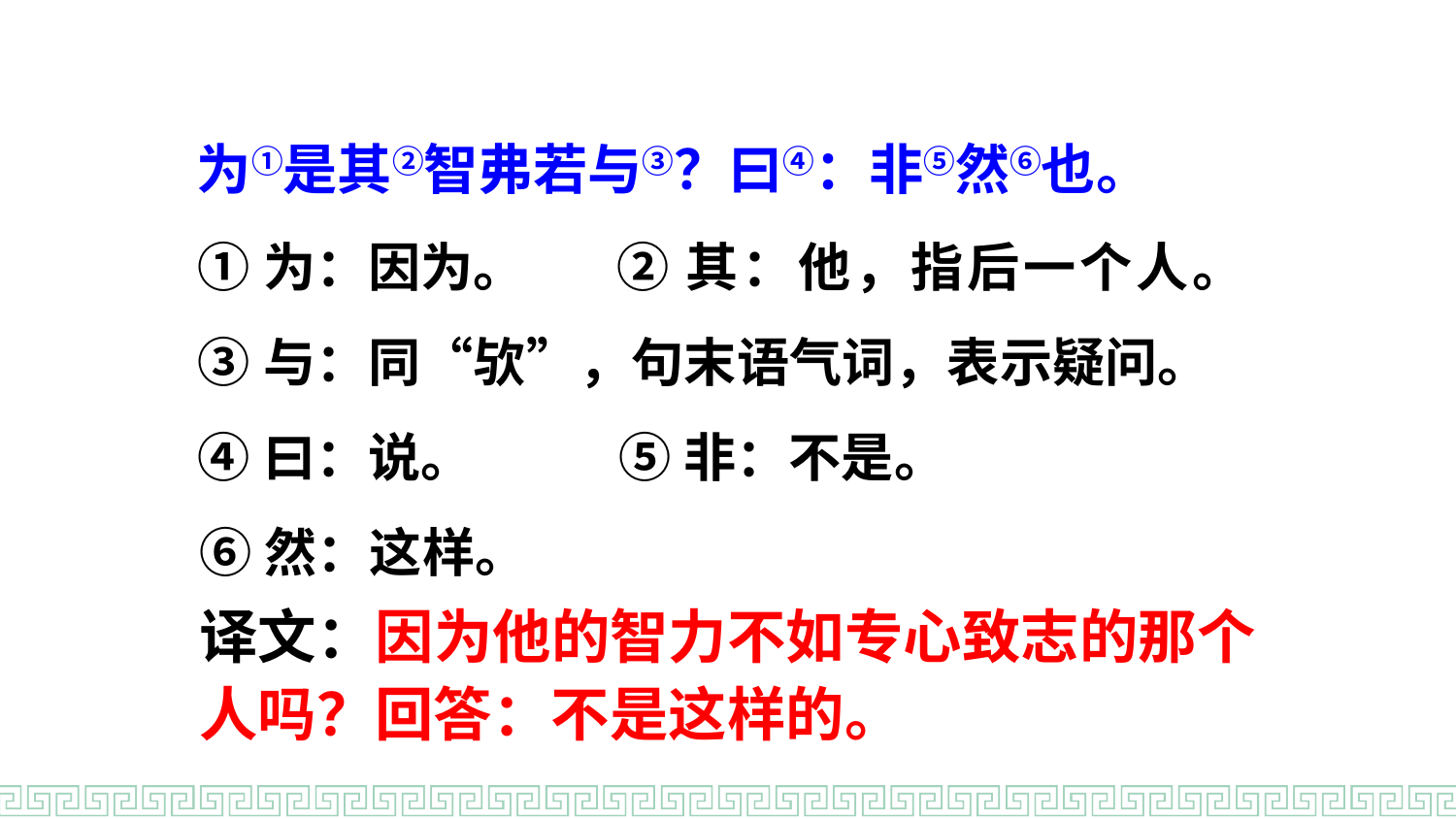

为①是其②智弗若与③？曰④：非⑤然⑥也。
①为：因为。
②其：他，指后一个人。
③与：同“欤”，句末语气词，表示疑问。
④曰：说。
⑤非：不是。
⑥然：这样。
译文：因为他的智力不如专心致志的那个人吗？回答：不是这样的。